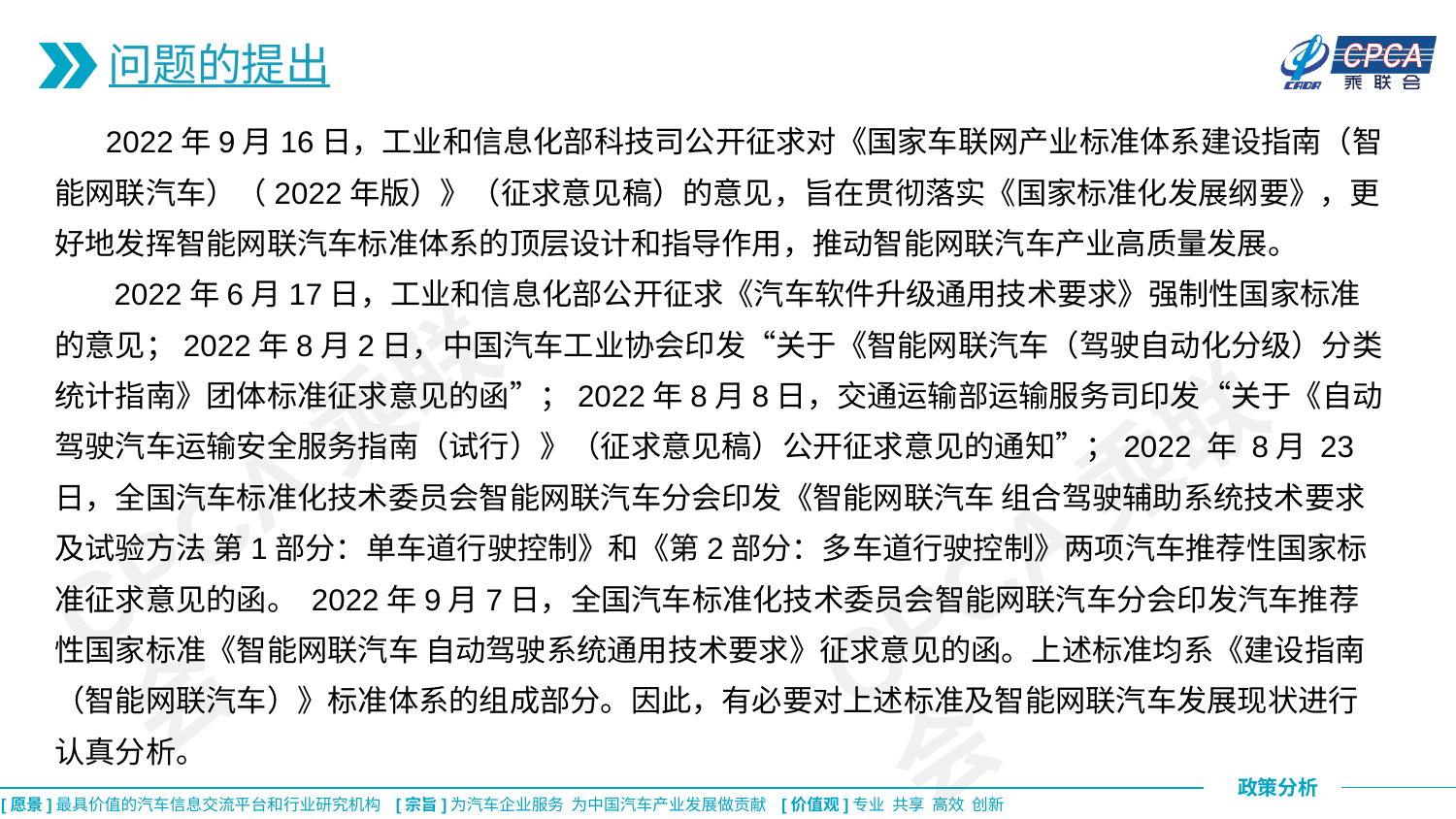

问题的提出
      2022年9月16日，工业和信息化部科技司公开征求对《国家车联网产业标准体系建设指南（智能网联汽车）（2022年版）》（征求意见稿）的意见，旨在贯彻落实《国家标准化发展纲要》，更好地发挥智能网联汽车标准体系的顶层设计和指导作用，推动智能网联汽车产业高质量发展。
       2022年6月17日，工业和信息化部公开征求《汽车软件升级通用技术要求》强制性国家标准的意见；2022年8月2日，中国汽车工业协会印发“关于《智能网联汽车（驾驶自动化分级）分类统计指南》团体标准征求意见的函”；2022年8月8日，交通运输部运输服务司印发“关于《自动驾驶汽车运输安全服务指南（试行）》（征求意见稿）公开征求意见的通知”；2022 年 8月 23日，全国汽车标准化技术委员会智能网联汽车分会印发《智能网联汽车 组合驾驶辅助系统技术要求及试验方法 第1部分：单车道行驶控制》和《第2部分：多车道行驶控制》两项汽车推荐性国家标准征求意见的函。 2022年9月7日，全国汽车标准化技术委员会智能网联汽车分会印发汽车推荐性国家标准《智能网联汽车 自动驾驶系统通用技术要求》征求意见的函。上述标准均系《建设指南（智能网联汽车）》标准体系的组成部分。因此，有必要对上述标准及智能网联汽车发展现状进行认真分析。
CPCA乘联会
CPCA乘联会